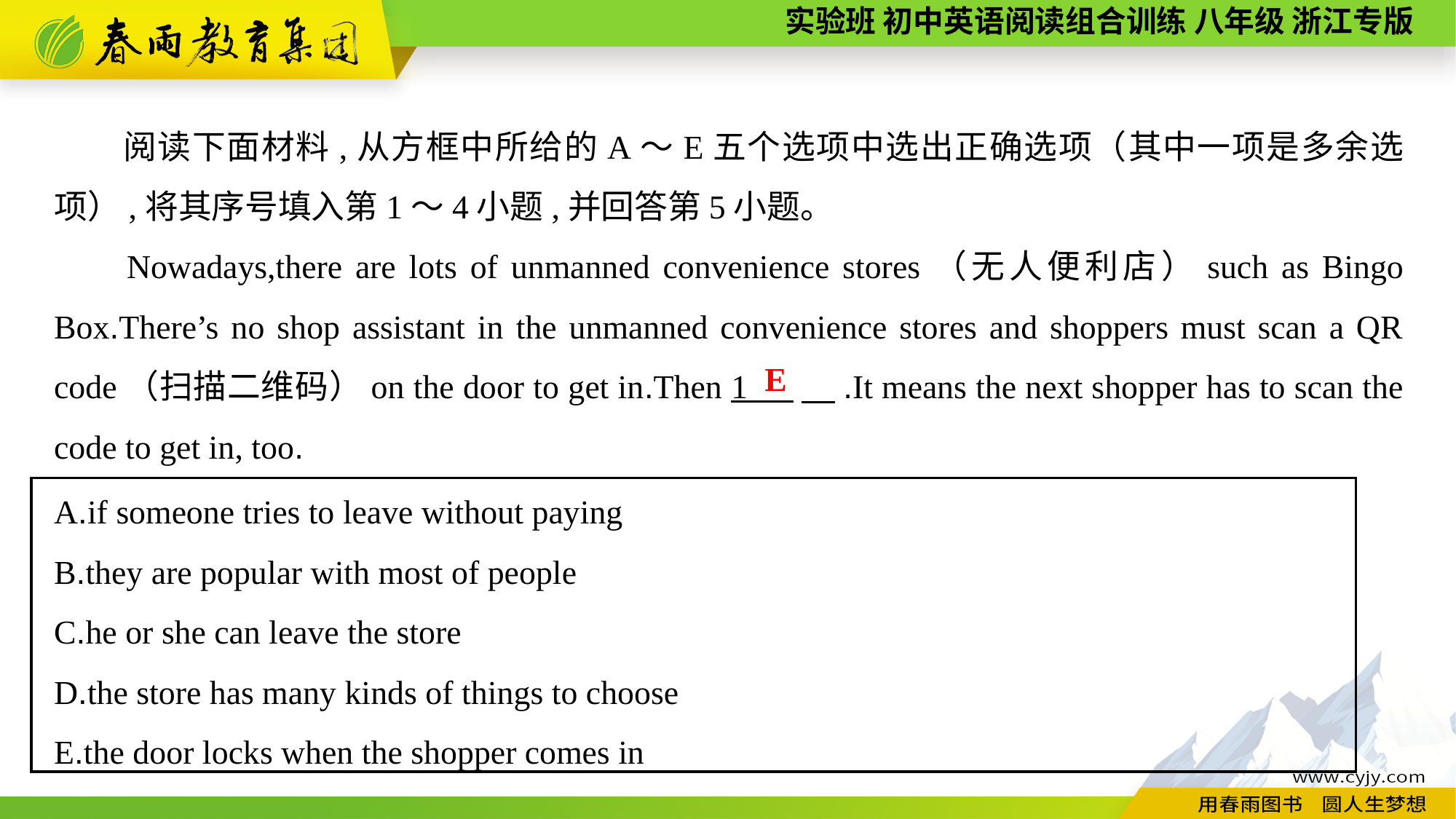

阅读下面材料,从方框中所给的A～E五个选项中选出正确选项（其中一项是多余选项）,将其序号填入第1～4小题,并回答第5小题。
Nowadays,there are lots of unmanned convenience stores（无人便利店）such as Bingo Box.There’s no shop assistant in the unmanned convenience stores and shoppers must scan a QR code（扫描二维码）on the door to get in.Then 1     　.It means the next shopper has to scan the code to get in, too.
E
A.if someone tries to leave without paying
B.they are popular with most of people
C.he or she can leave the store
D.the store has many kinds of things to choose
E.the door locks when the shopper comes in